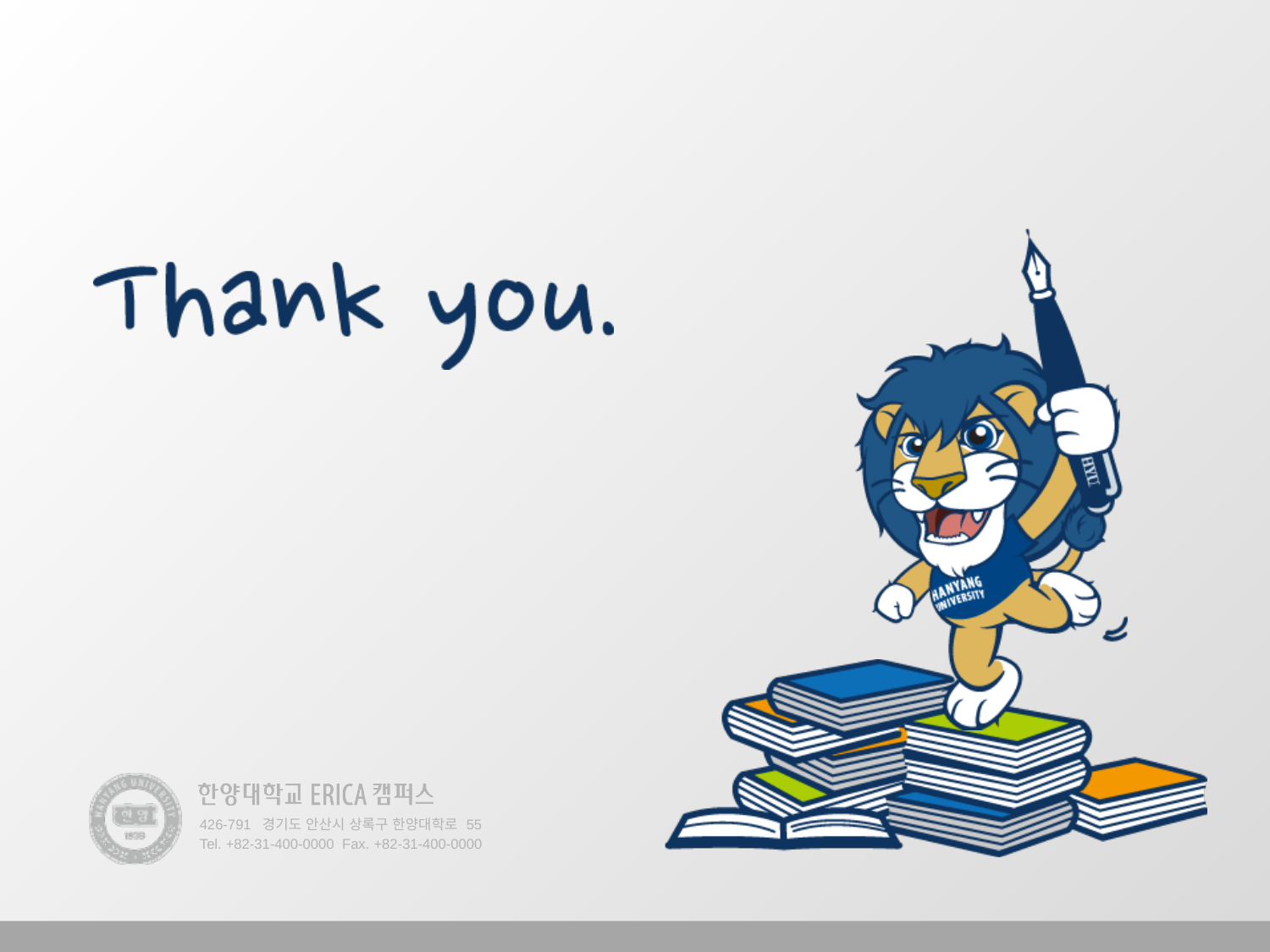

426-791  경기도 안산시 상록구 한양대학로 55
Tel. +82-31-400-0000  Fax. +82-31-400-0000